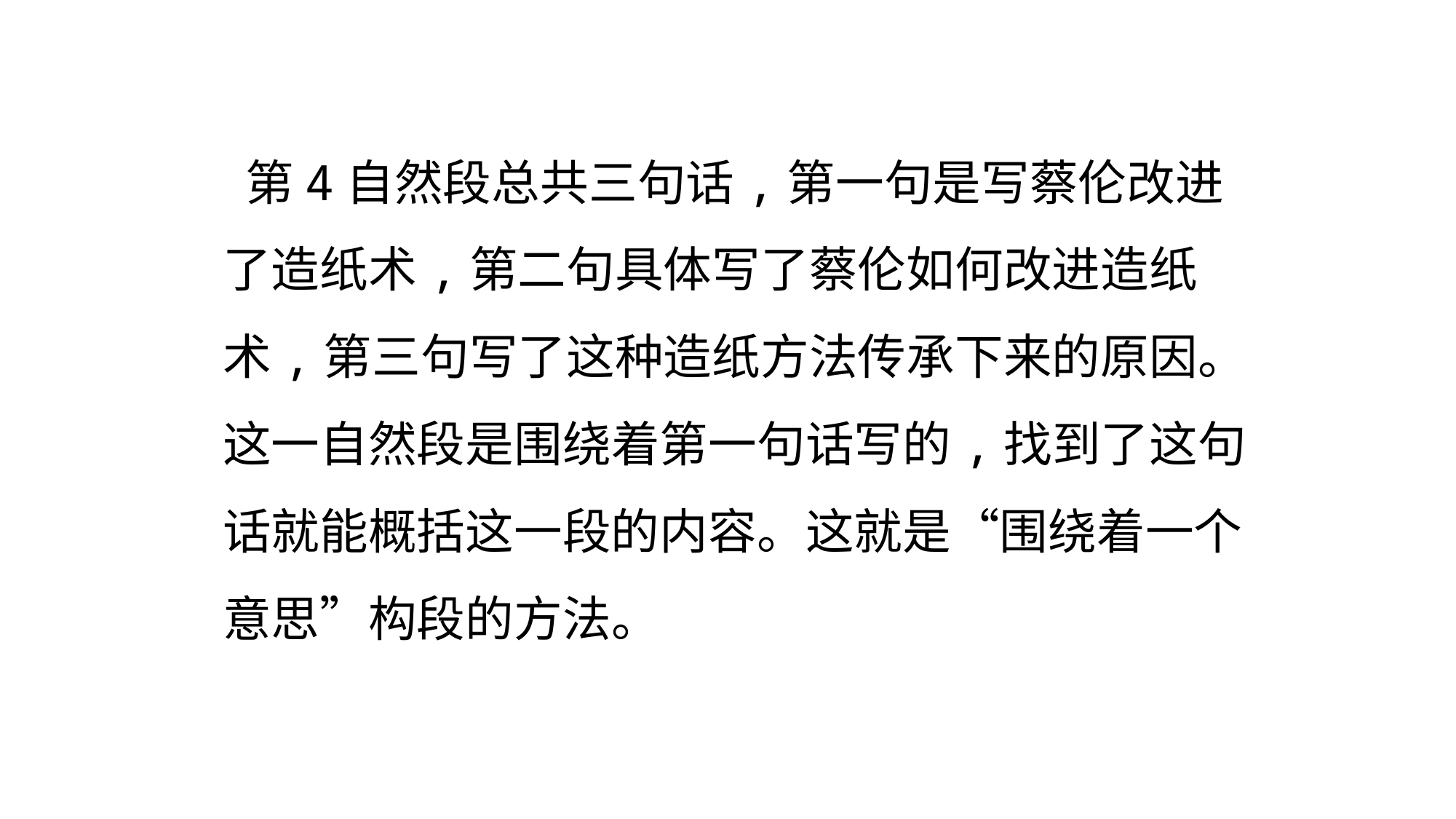

第4自然段总共三句话,第一句是写蔡伦改进了造纸术,第二句具体写了蔡伦如何改进造纸术,第三句写了这种造纸方法传承下来的原因。这一自然段是围绕着第一句话写的,找到了这句话就能概括这一段的内容。这就是“围绕着一个意思”构段的方法。